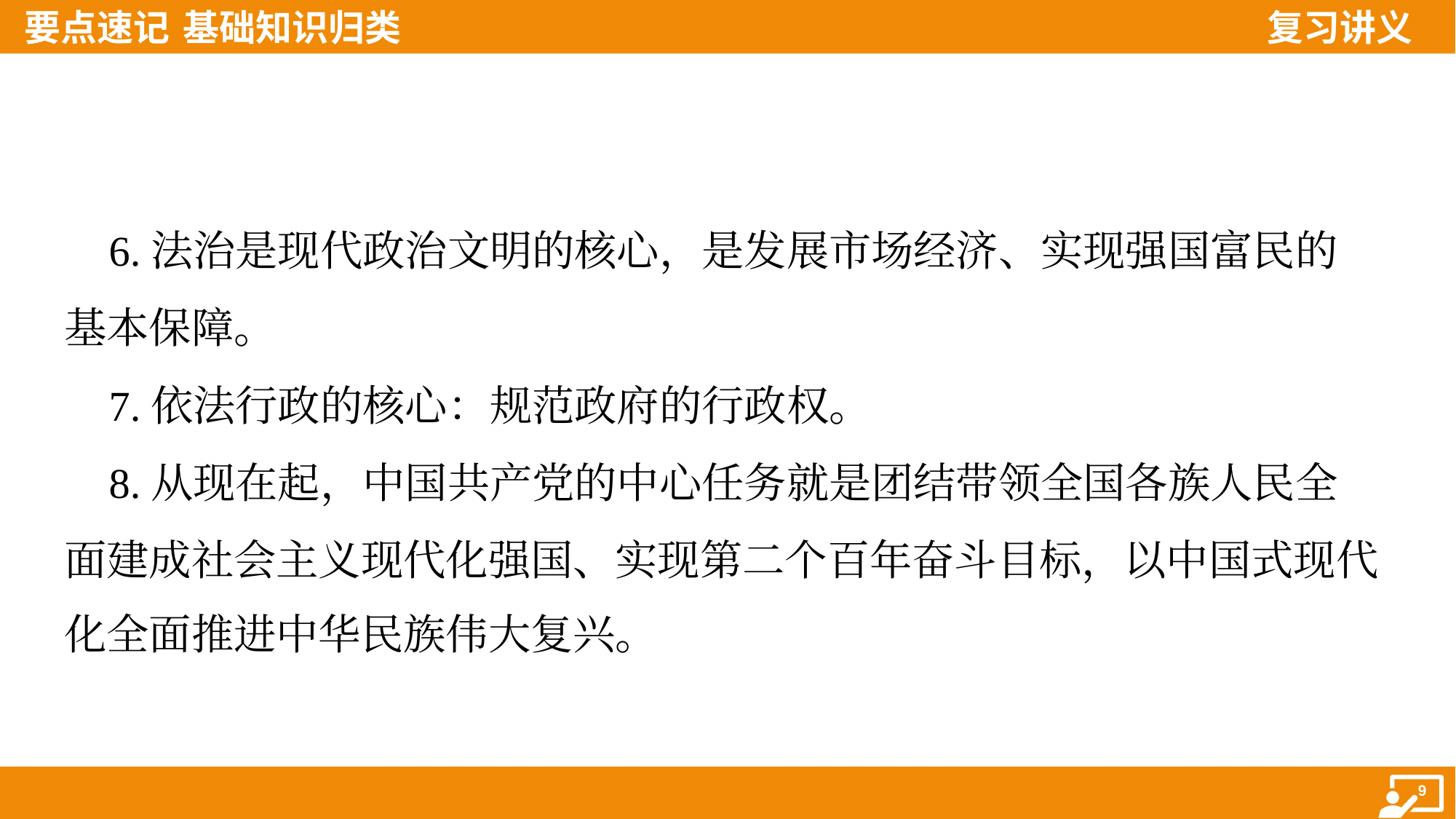

6.法治是现代政治文明的核心，是发展市场经济、实现强国富民的
基本保障。
    7.依法行政的核心：规范政府的行政权。
    8.从现在起，中国共产党的中心任务就是团结带领全国各族人民全
面建成社会主义现代化强国、实现第二个百年奋斗目标，以中国式现代
化全面推进中华民族伟大复兴。